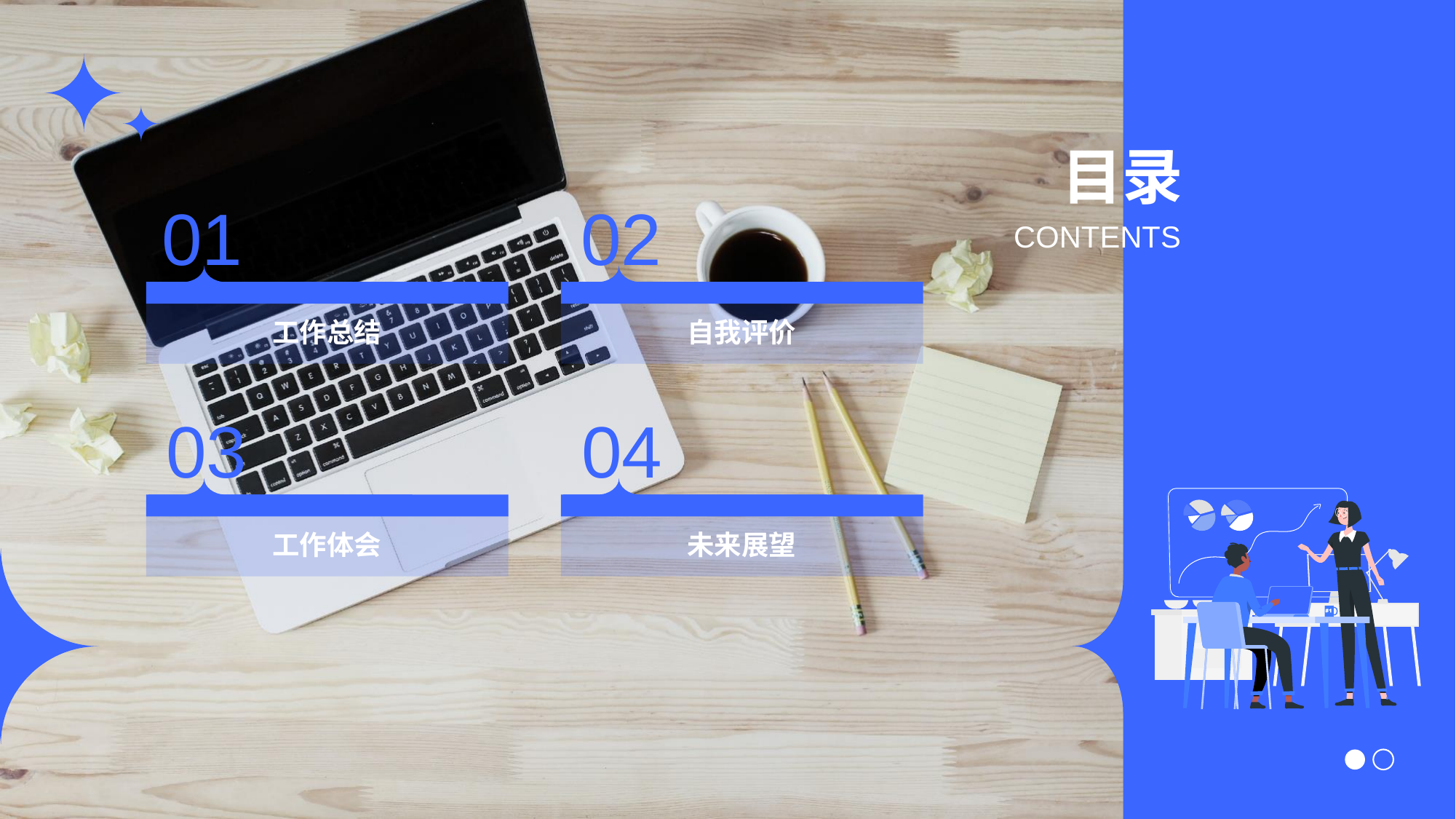

目录
CONTENTS
01

工作总结
02

自我评价
03

工作体会
04

未来展望